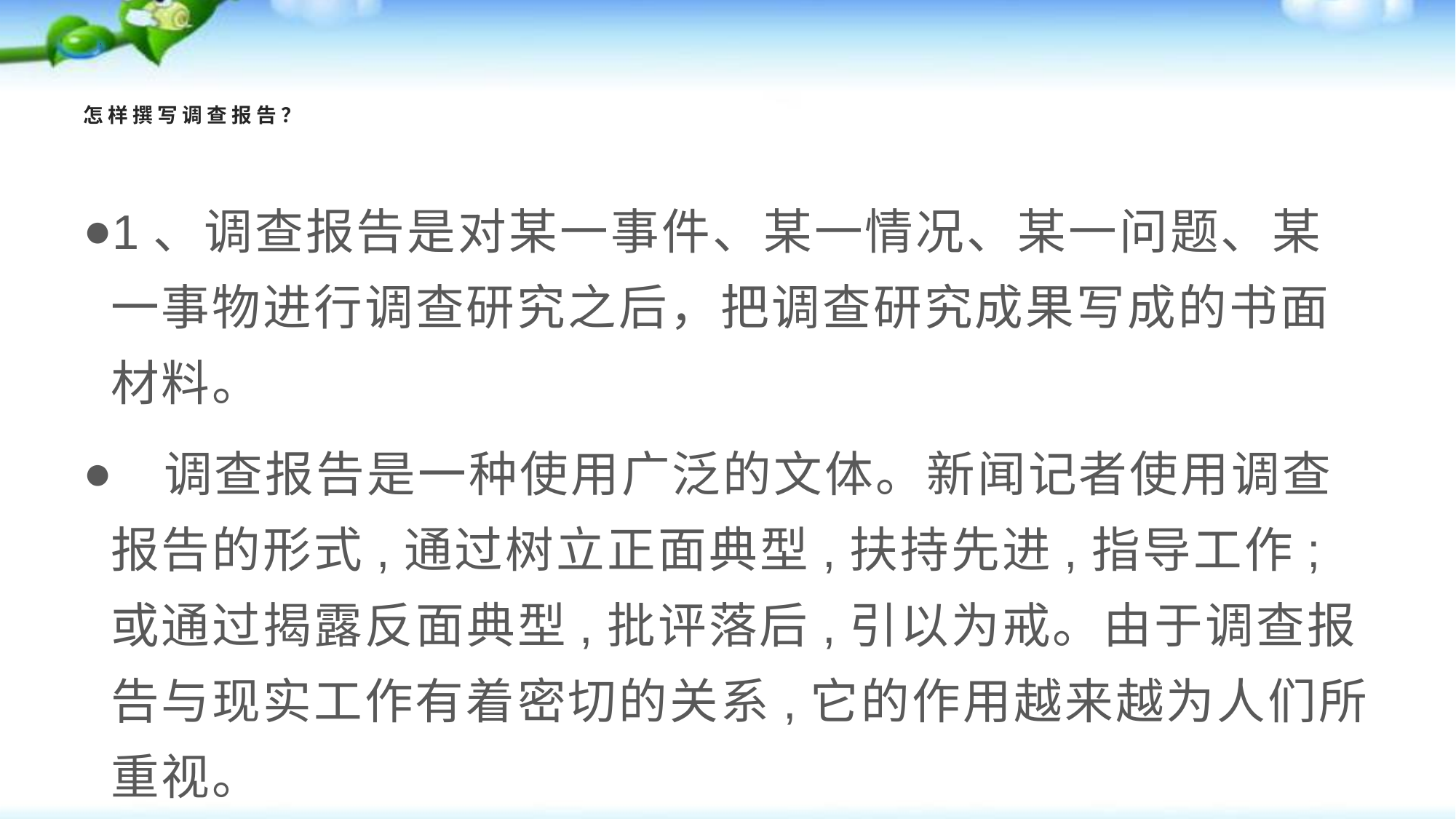

# 怎样撰写调查报告？
1、调查报告是对某一事件、某一情况、某一问题、某一事物进行调查研究之后，把调查研究成果写成的书面材料。
   调查报告是一种使用广泛的文体。新闻记者使用调查报告的形式,通过树立正面典型,扶持先进,指导工作;或通过揭露反面典型,批评落后,引以为戒。由于调查报告与现实工作有着密切的关系,它的作用越来越为人们所重视。